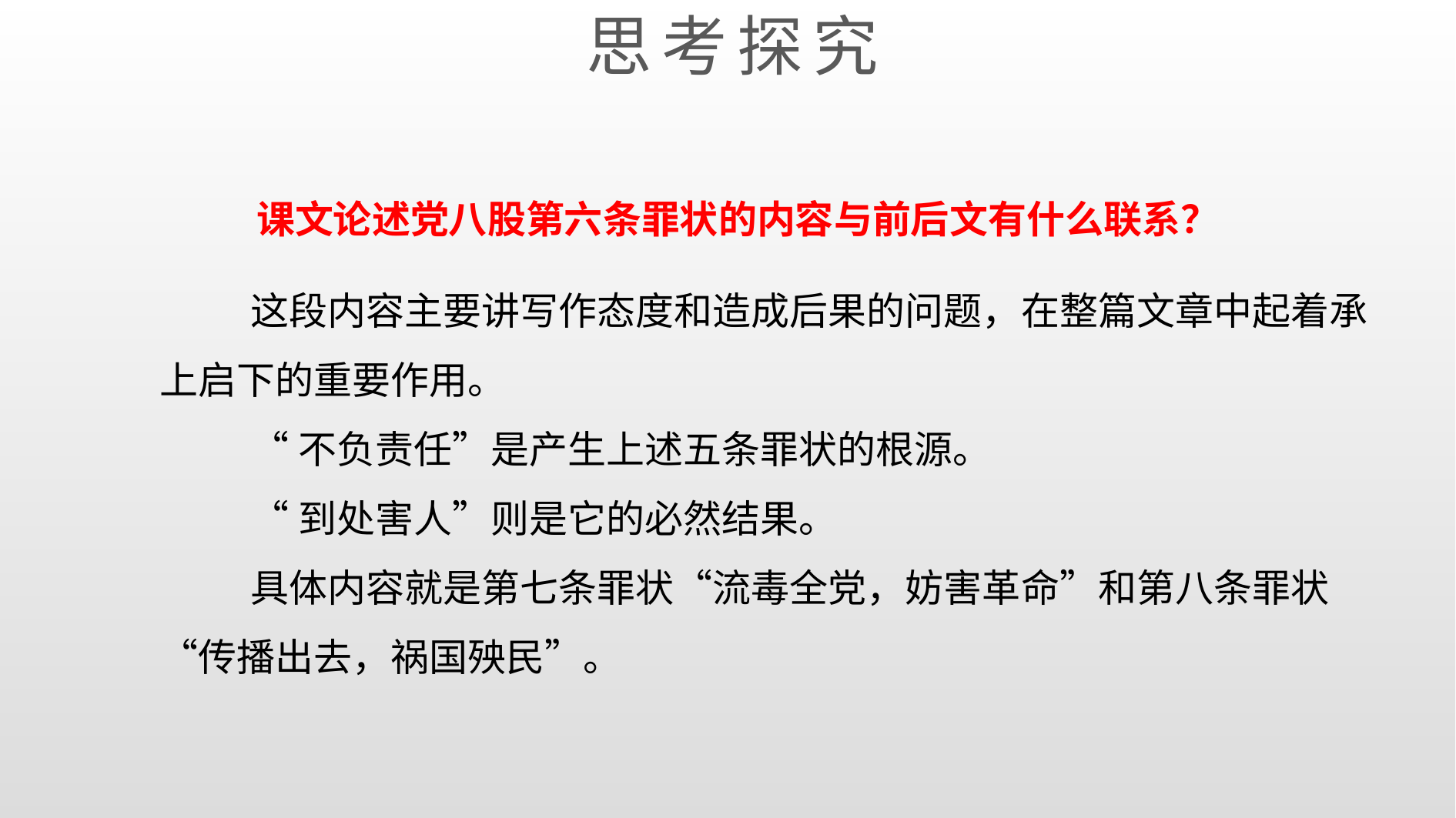

# 思考探究
课文论述党八股第六条罪状的内容与前后文有什么联系？
这段内容主要讲写作态度和造成后果的问题，在整篇文章中起着承上启下的重要作用。
“不负责任”是产生上述五条罪状的根源。
“到处害人”则是它的必然结果。
具体内容就是第七条罪状“流毒全党，妨害革命”和第八条罪状“传播出去，祸国殃民”。